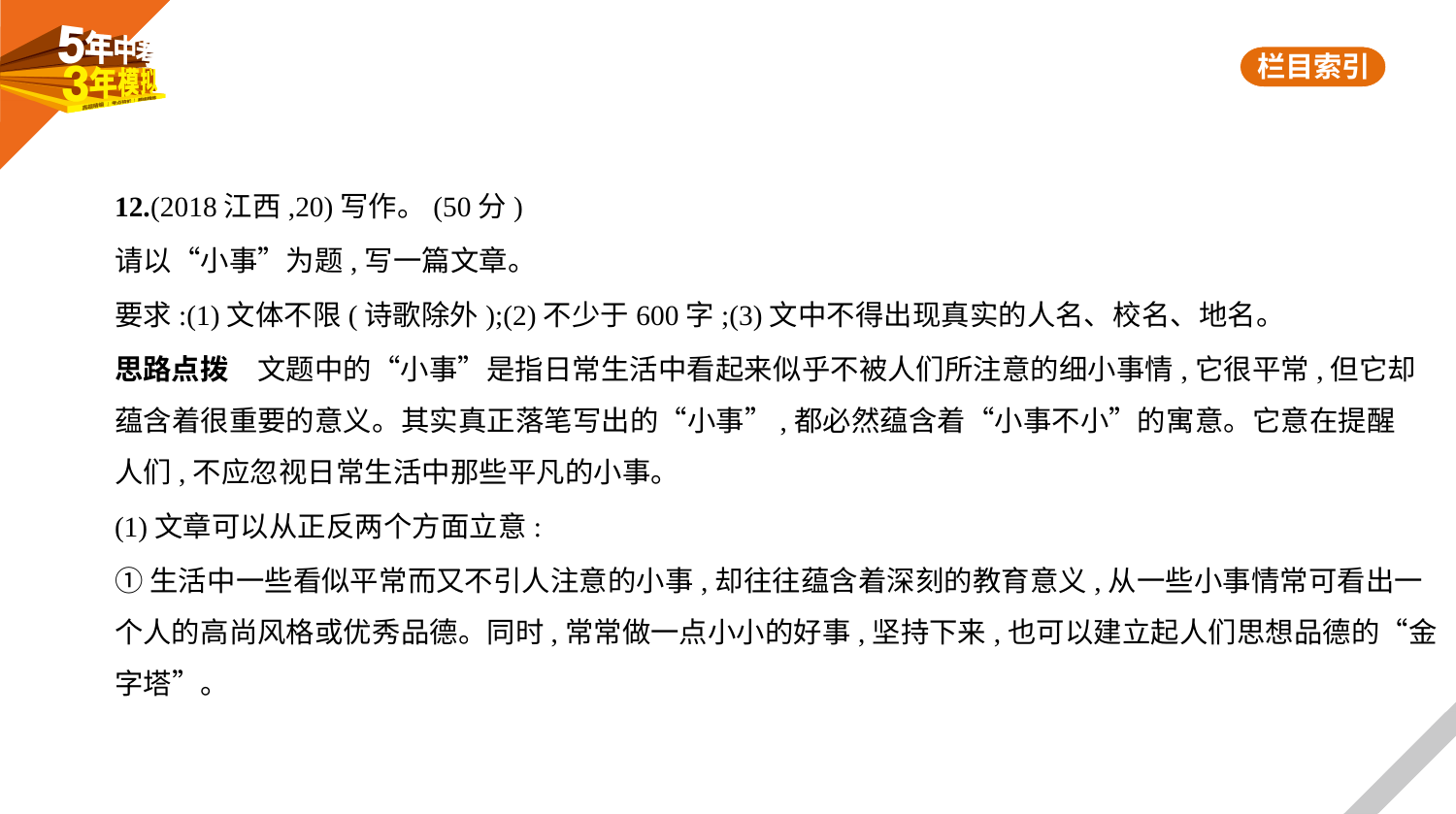

12.(2018江西,20)写作。(50分)
请以“小事”为题,写一篇文章。
要求:(1)文体不限(诗歌除外);(2)不少于600字;(3)文中不得出现真实的人名、校名、地名。
思路点拨　文题中的“小事”是指日常生活中看起来似乎不被人们所注意的细小事情,它很平常,但它却
蕴含着很重要的意义。其实真正落笔写出的“小事”,都必然蕴含着“小事不小”的寓意。它意在提醒
人们,不应忽视日常生活中那些平凡的小事。
(1)文章可以从正反两个方面立意:
①生活中一些看似平常而又不引人注意的小事,却往往蕴含着深刻的教育意义,从一些小事情常可看出一
个人的高尚风格或优秀品德。同时,常常做一点小小的好事,坚持下来,也可以建立起人们思想品德的“金
字塔”。